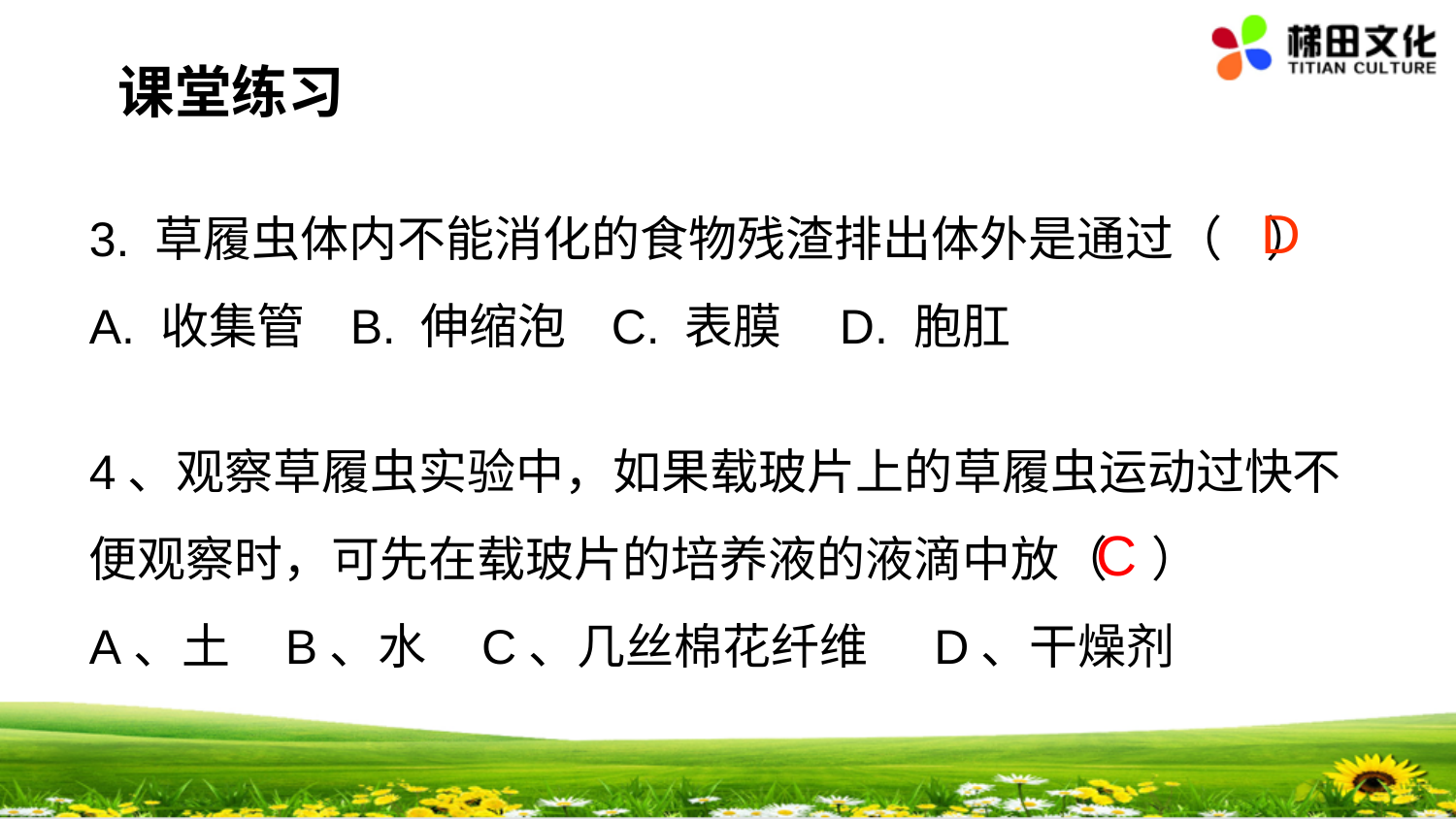

课堂练习
3. 草履虫体内不能消化的食物残渣排出体外是通过（    ）
A. 收集管   B. 伸缩泡   C. 表膜	 D. 胞肛

4、观察草履虫实验中，如果载玻片上的草履虫运动过快不便观察时，可先在载玻片的培养液的液滴中放（    ）
A、土    B、水    C、几丝棉花纤维     D、干燥剂
D
C